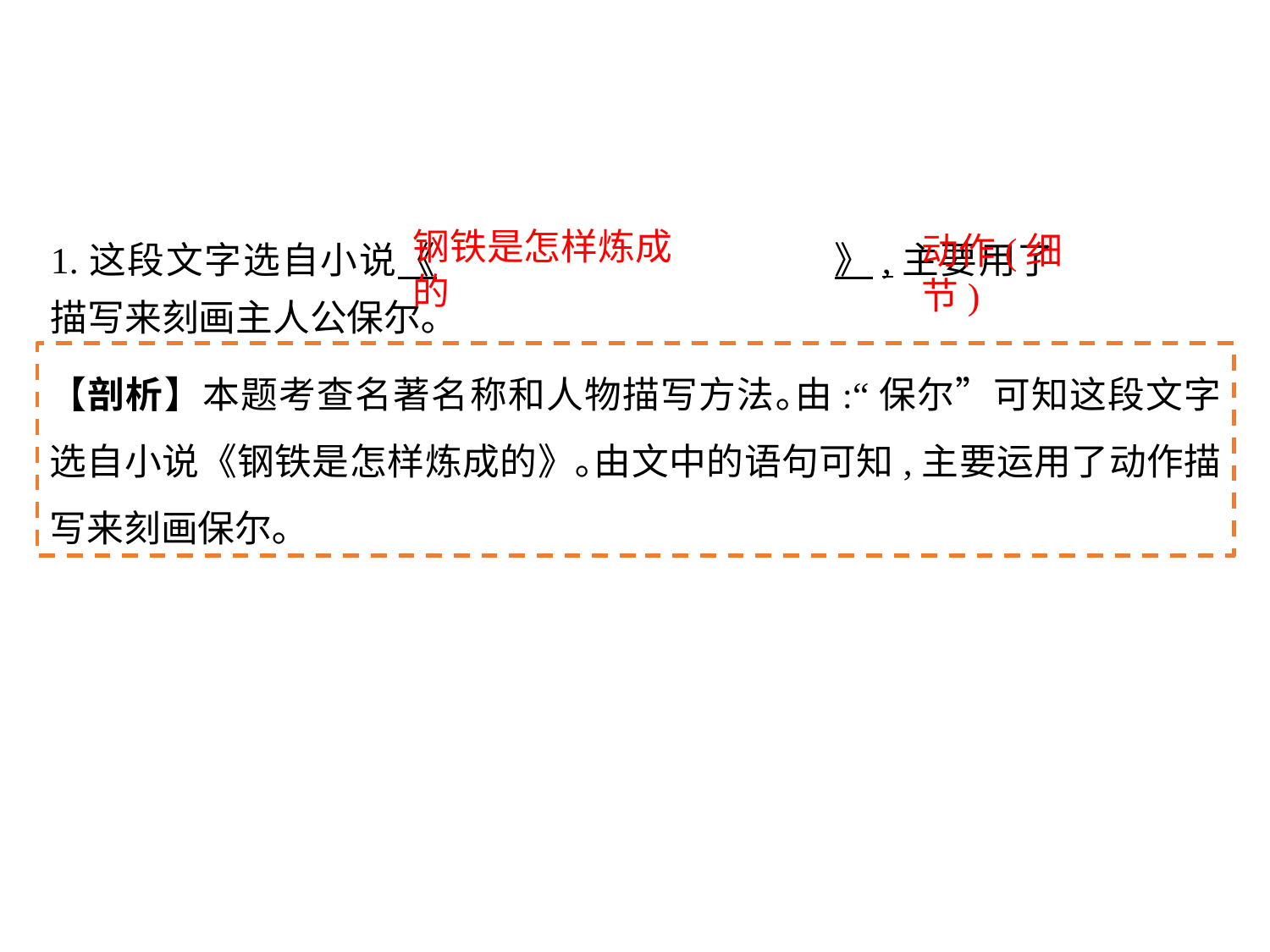

1.这段文字选自小说《				》,主要用了		描写来刻画主人公保尔｡
钢铁是怎样炼成的
动作(细节)
【剖析】本题考查名著名称和人物描写方法｡由:“保尔”可知这段文字选自小说《钢铁是怎样炼成的》｡由文中的语句可知,主要运用了动作描写来刻画保尔｡